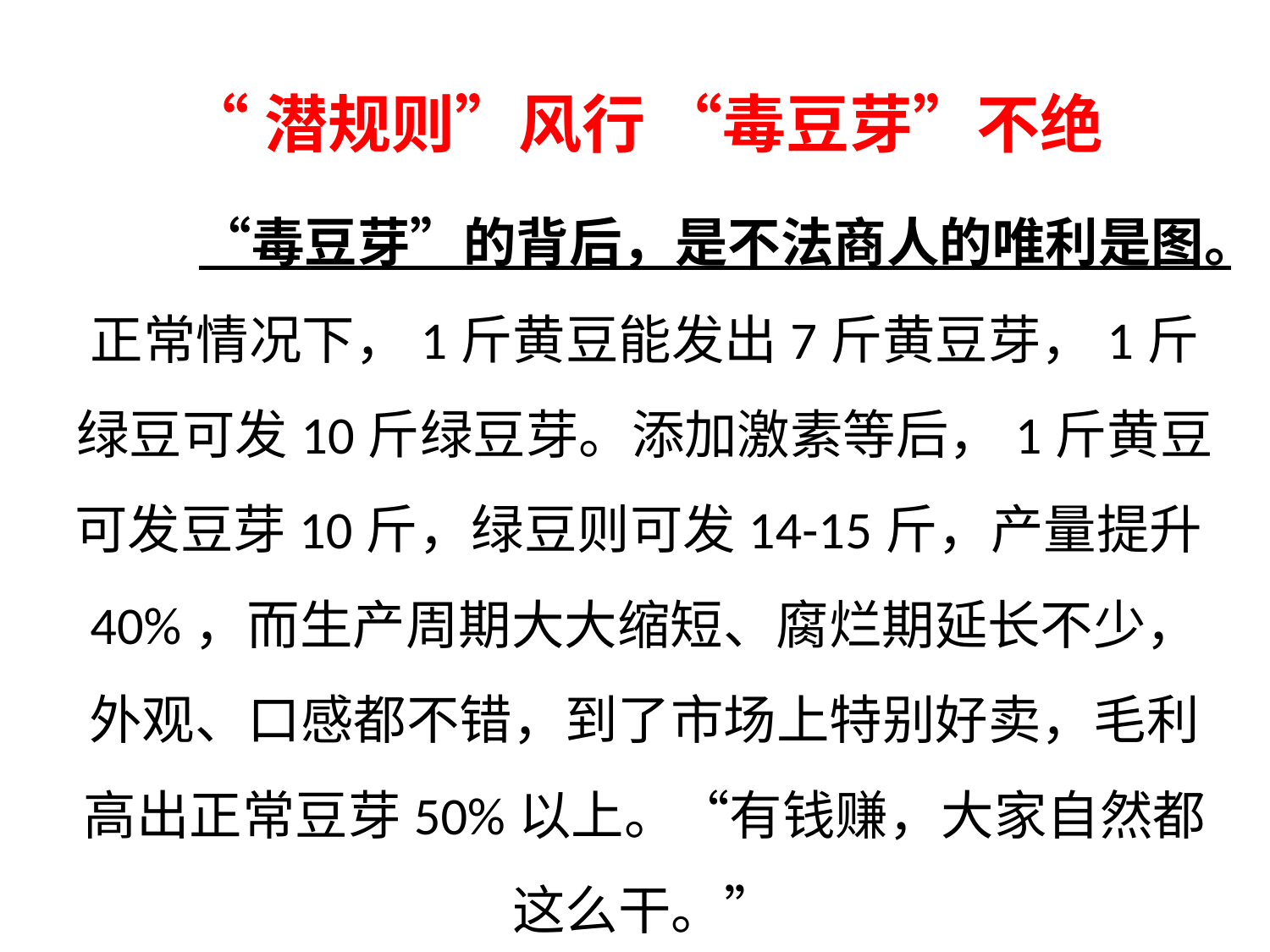

“潜规则”风行 “毒豆芽”不绝
        “毒豆芽”的背后，是不法商人的唯利是图。正常情况下，1斤黄豆能发出7斤黄豆芽，1斤绿豆可发10斤绿豆芽。添加激素等后，1斤黄豆可发豆芽10斤，绿豆则可发14-15斤，产量提升40%，而生产周期大大缩短、腐烂期延长不少，外观、口感都不错，到了市场上特别好卖，毛利高出正常豆芽50%以上。“有钱赚，大家自然都这么干。”